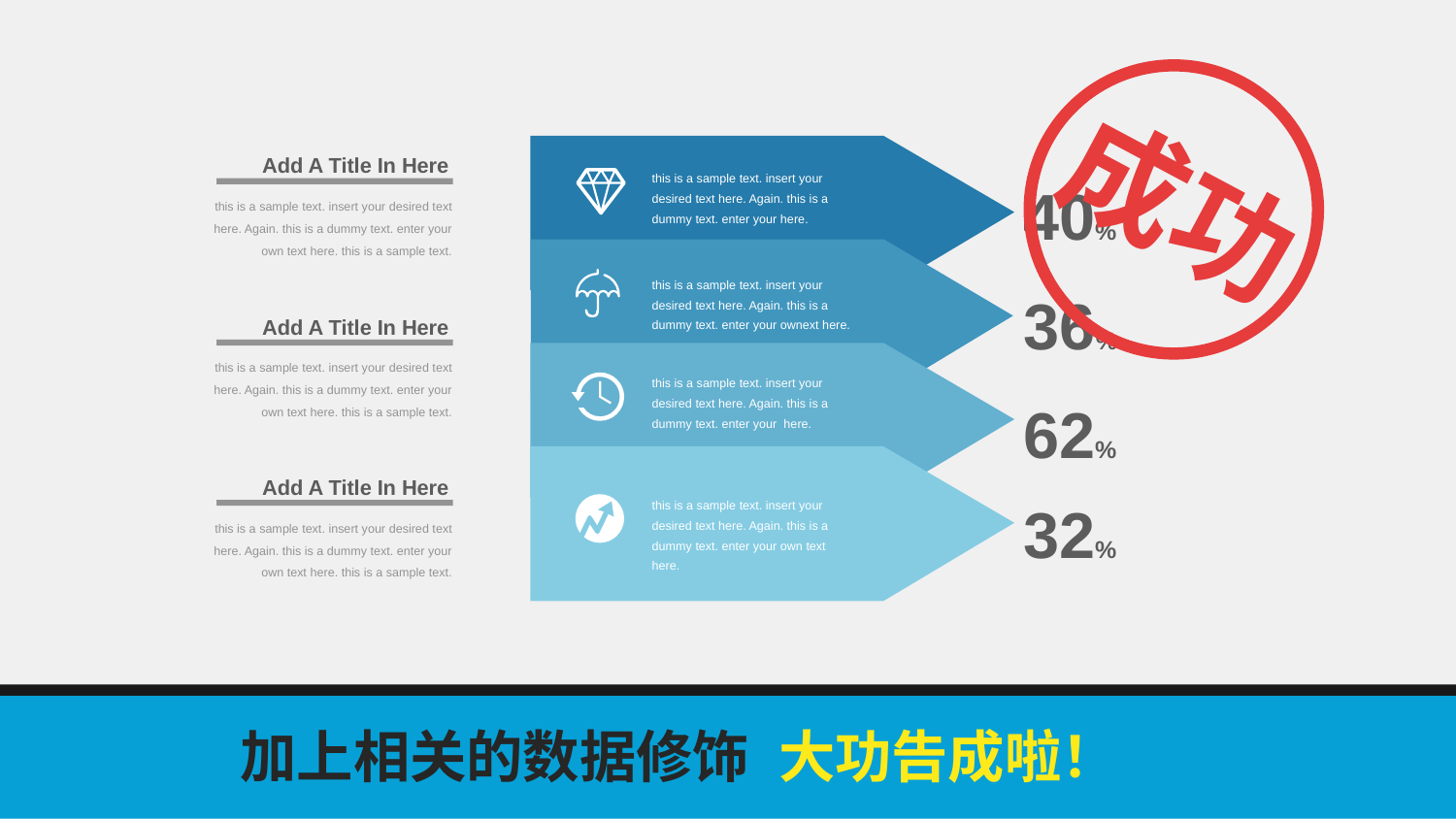

成功

Add A Title In Here
this is a sample text. insert your desired text here. Again. this is a dummy text. enter your own text here. this is a sample text.

this is a sample text. insert your desired text here. Again. this is a dummy text. enter your here.

40%

this is a sample text. insert your desired text here. Again. this is a dummy text. enter your ownext here.

36%

Add A Title In Here
this is a sample text. insert your desired text here. Again. this is a dummy text. enter your own text here. this is a sample text.

this is a sample text. insert your desired text here. Again. this is a dummy text. enter your  here.

62%
Add A Title In Here
this is a sample text. insert your desired text here. Again. this is a dummy text. enter your own text here. this is a sample text.

this is a sample text. insert your desired text here. Again. this is a dummy text. enter your own text here.
32%

加上相关的数据修饰
大功告成啦！